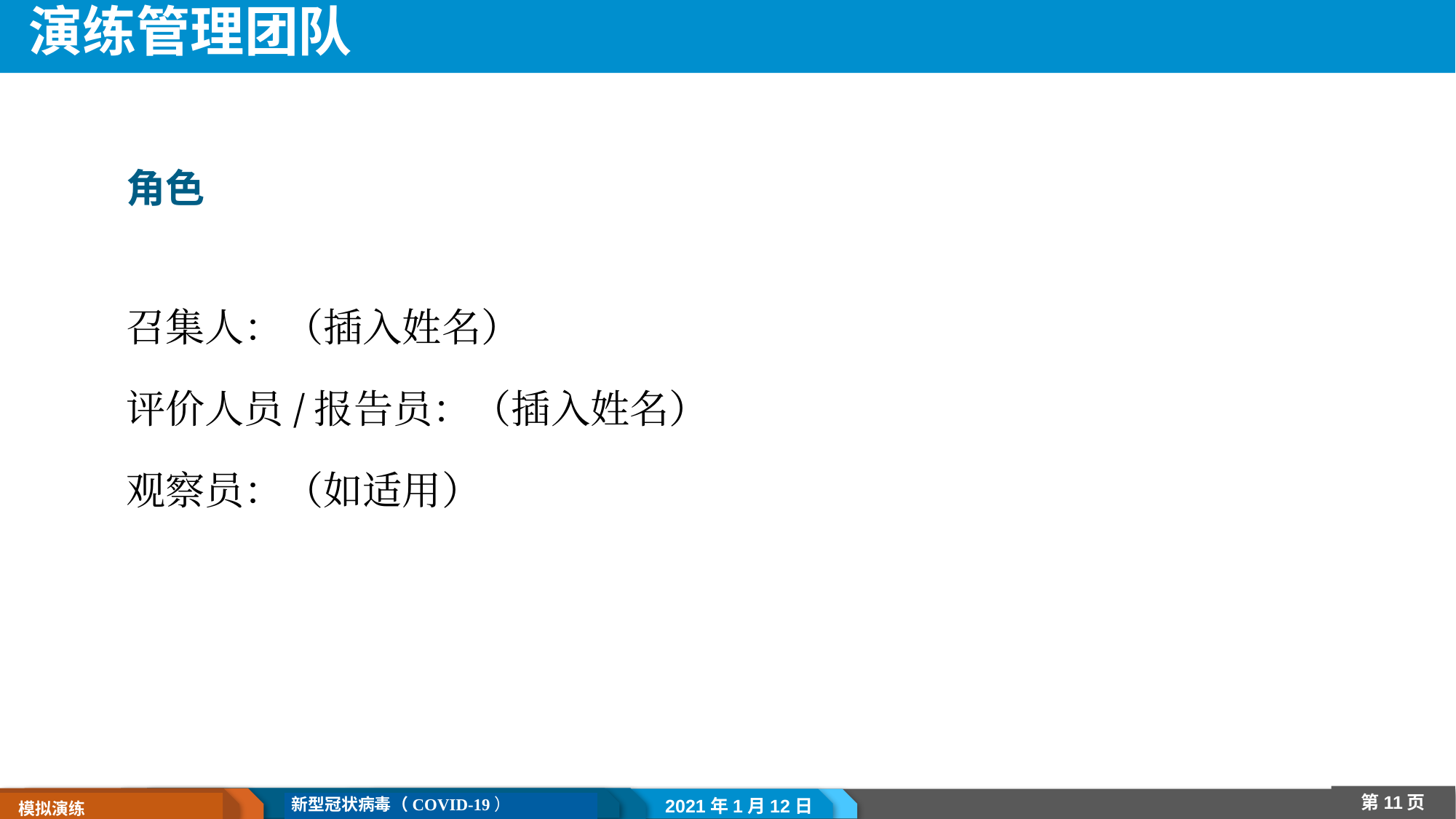

# 演练管理团队

角色

召集人：（插入姓名）
评价人员/报告员：（插入姓名）
观察员：（如适用）

2021年1月12日
第11页
新型冠状病毒（COVID-19）
  模拟演练